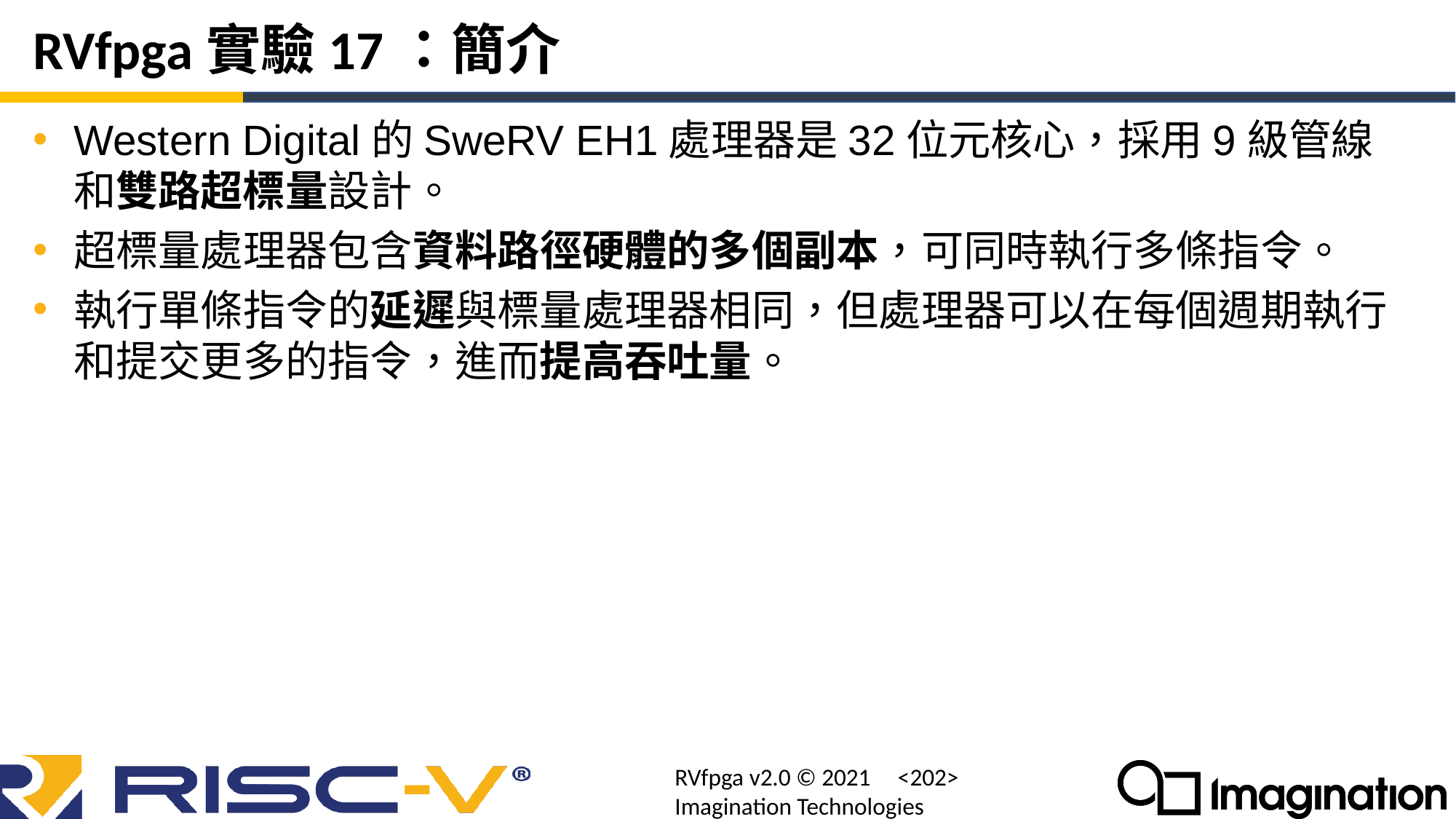

# RVfpga實驗17：簡介
Western Digital的SweRV EH1處理器是32位元核心，採用9級管線和雙路超標量設計。
超標量處理器包含資料路徑硬體的多個副本，可同時執行多條指令。
執行單條指令的延遲與標量處理器相同，但處理器可以在每個週期執行和提交更多的指令，進而提高吞吐量。